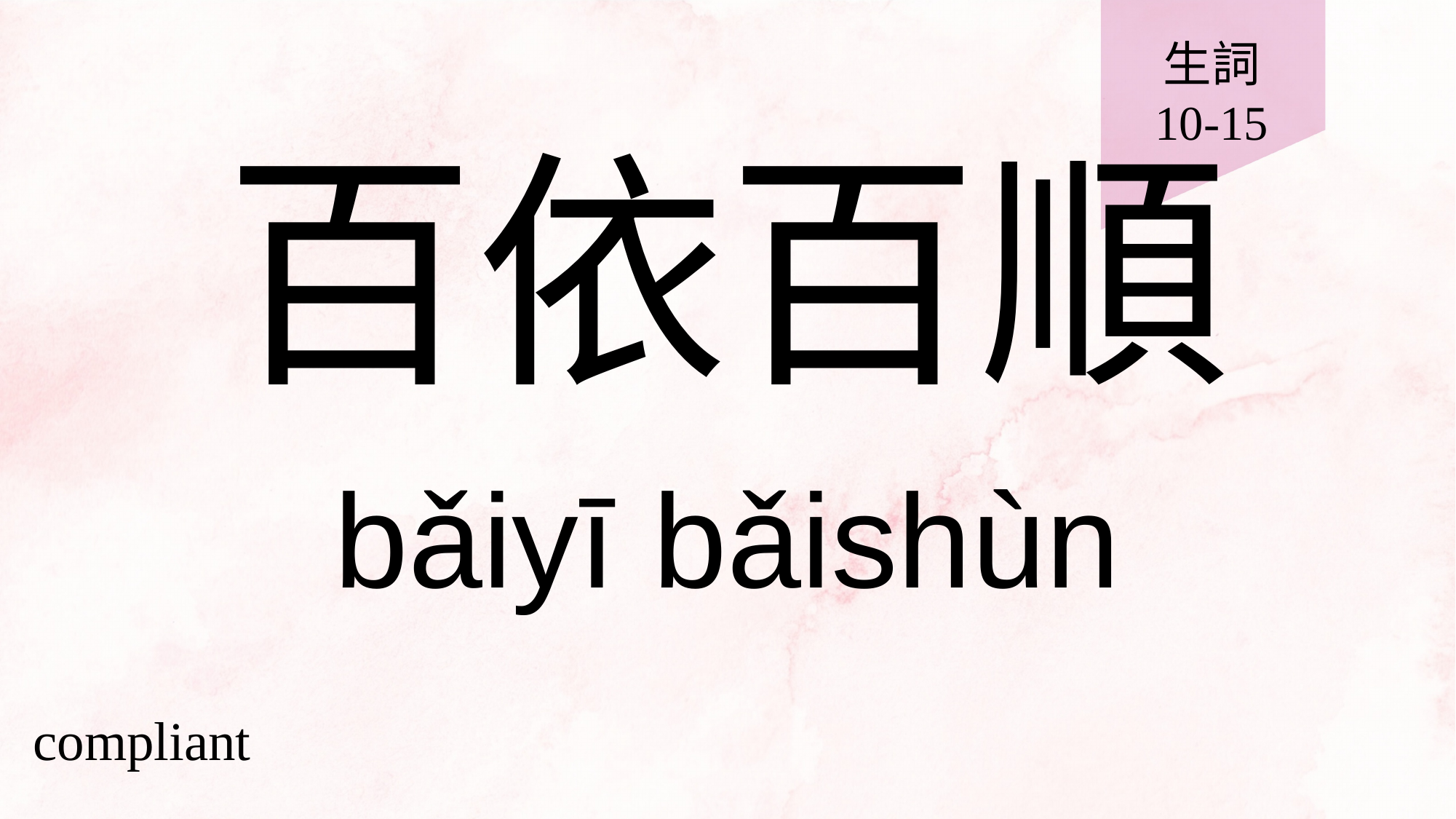

生詞
10-15
# 百依百順
bǎiyī bǎishùn
compliant